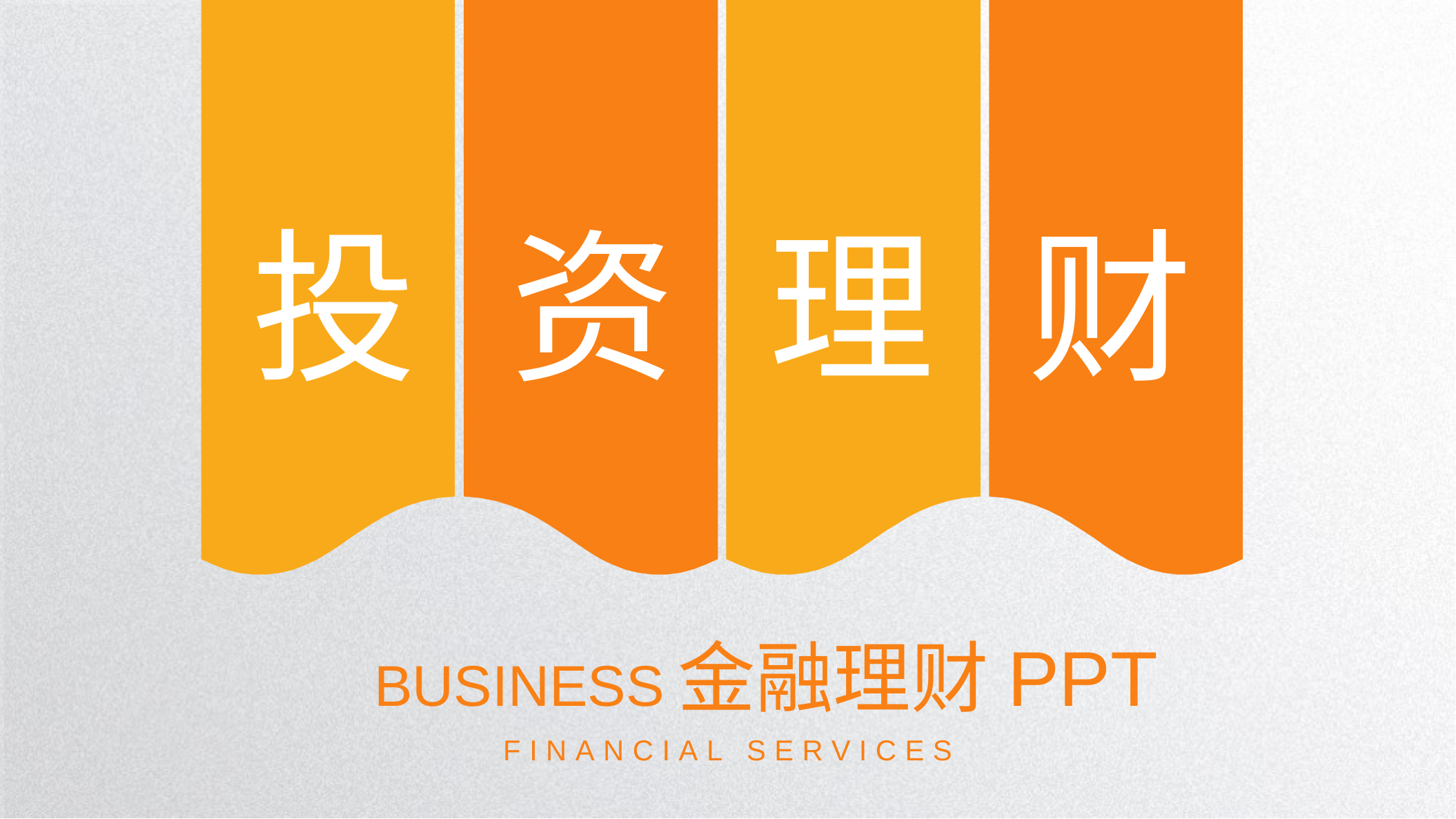

投
资
理
财
Business金融理财PPT
FINANCIAL SERVICES